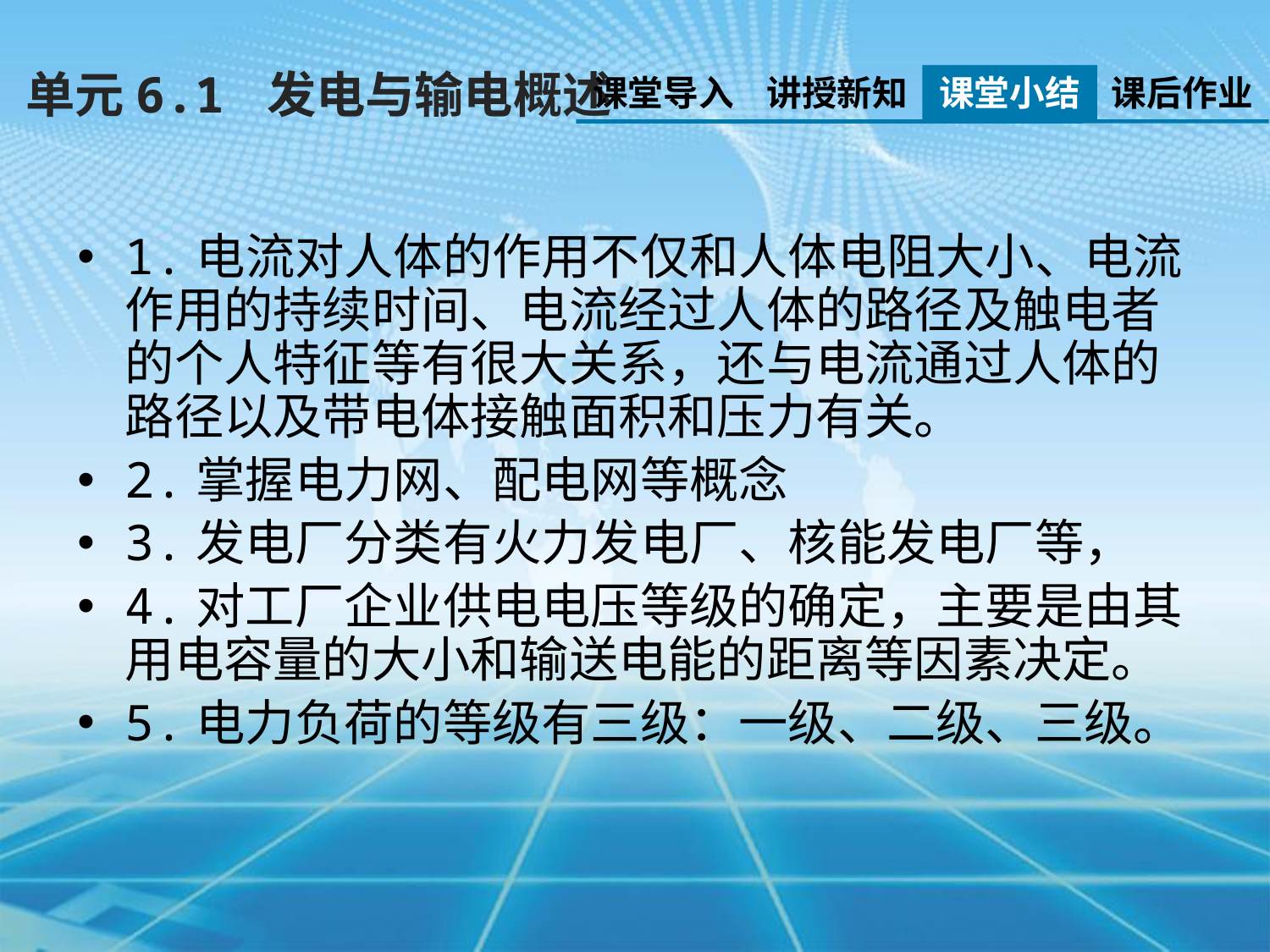

单元6.1 发电与输电概述
课堂导入
讲授新知
课堂小结
课后作业
1.电流对人体的作用不仅和人体电阻大小、电流作用的持续时间、电流经过人体的路径及触电者的个人特征等有很大关系，还与电流通过人体的路径以及带电体接触面积和压力有关。
2.掌握电力网、配电网等概念
3.发电厂分类有火力发电厂、核能发电厂等，
4.对工厂企业供电电压等级的确定，主要是由其用电容量的大小和输送电能的距离等因素决定。
5.电力负荷的等级有三级：一级、二级、三级。